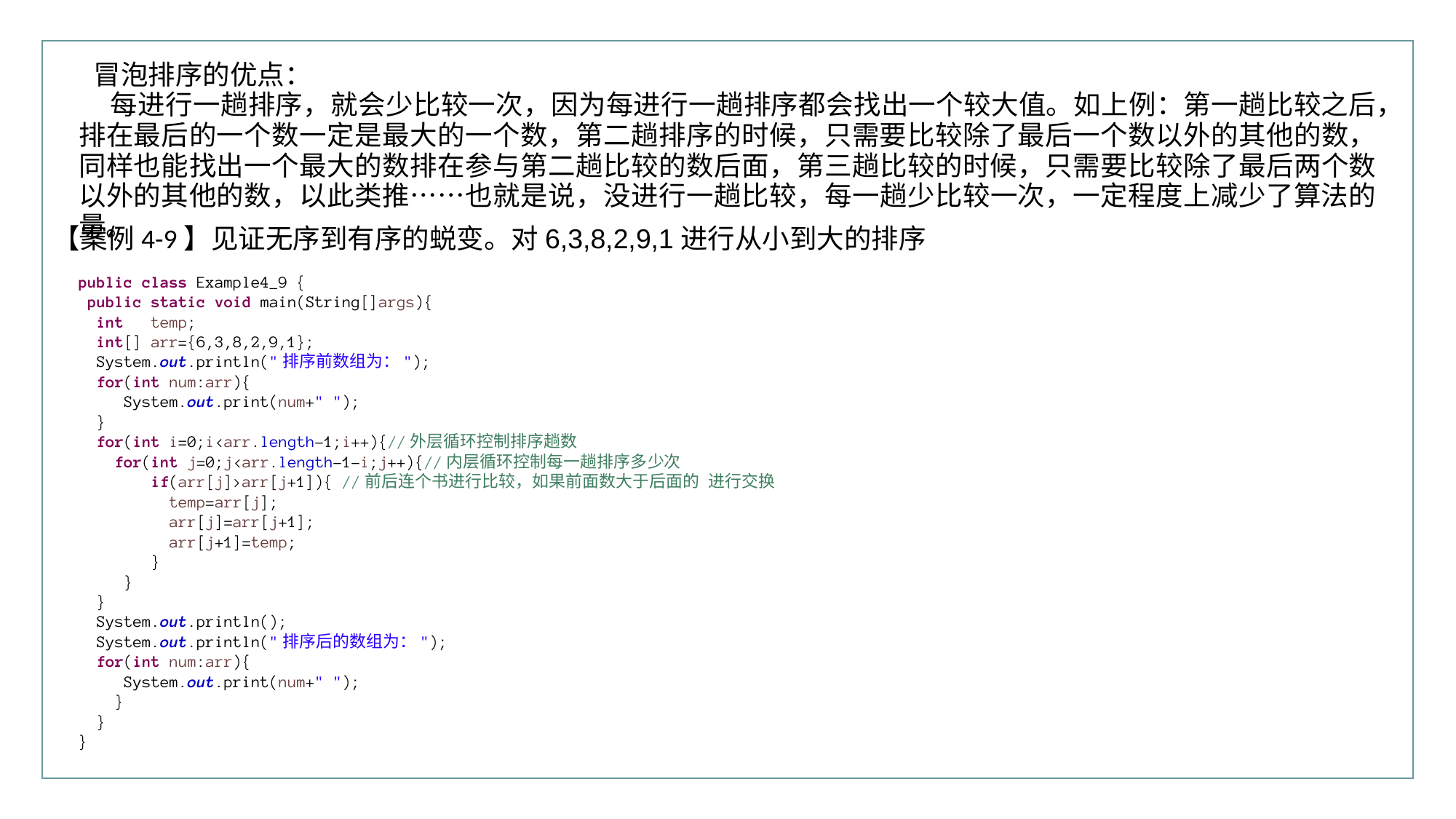

冒泡排序的优点：
每进行一趟排序，就会少比较一次，因为每进行一趟排序都会找出一个较大值。如上例：第一趟比较之后，排在最后的一个数一定是最大的一个数，第二趟排序的时候，只需要比较除了最后一个数以外的其他的数，同样也能找出一个最大的数排在参与第二趟比较的数后面，第三趟比较的时候，只需要比较除了最后两个数以外的其他的数，以此类推……也就是说，没进行一趟比较，每一趟少比较一次，一定程度上减少了算法的量。
【案例4-9】见证无序到有序的蜕变。对6,3,8,2,9,1进行从小到大的排序
public class Example4_9 {
 public static void main(String[]args){
  int   temp;
  int[] arr={6,3,8,2,9,1};
  System.out.println("排序前数组为：");
  for(int num:arr){
     System.out.print(num+" ");
  }
  for(int i=0;i<arr.length-1;i++){//外层循环控制排序趟数
    for(int j=0;j<arr.length-1-i;j++){//内层循环控制每一趟排序多少次
        if(arr[j]>arr[j+1]){ //前后连个书进行比较，如果前面数大于后面的 进行交换
          temp=arr[j];
          arr[j]=arr[j+1];
          arr[j+1]=temp;
        }
     }
  }
  System.out.println();
  System.out.println("排序后的数组为：");
  for(int num:arr){
     System.out.print(num+" ");
    }
  }
}